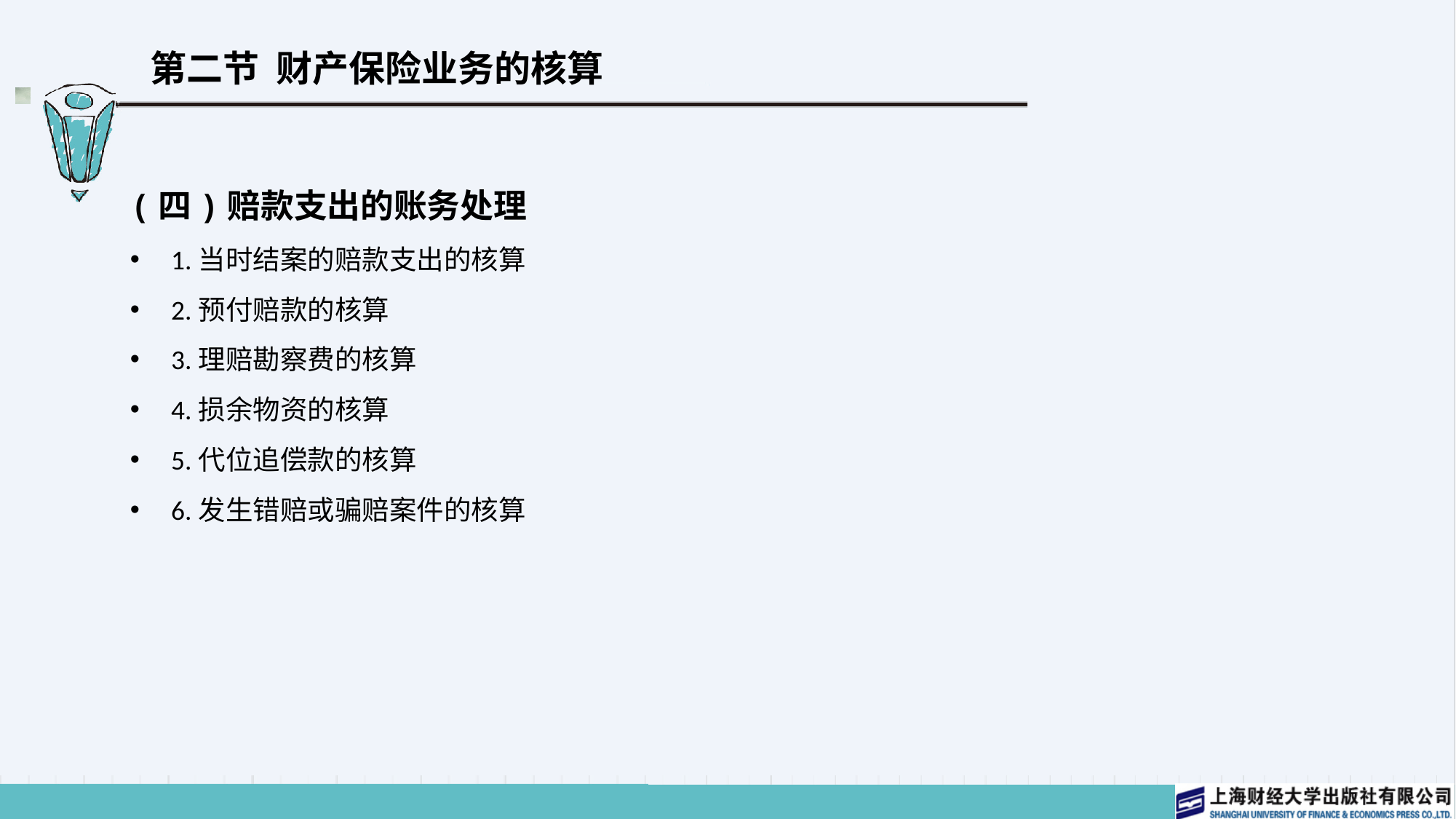

# 第二节  财产保险业务的核算
(四)赔款支出的账务处理
1.当时结案的赔款支出的核算
2.预付赔款的核算
3.理赔勘察费的核算
4.损余物资的核算
5.代位追偿款的核算
6.发生错赔或骗赔案件的核算